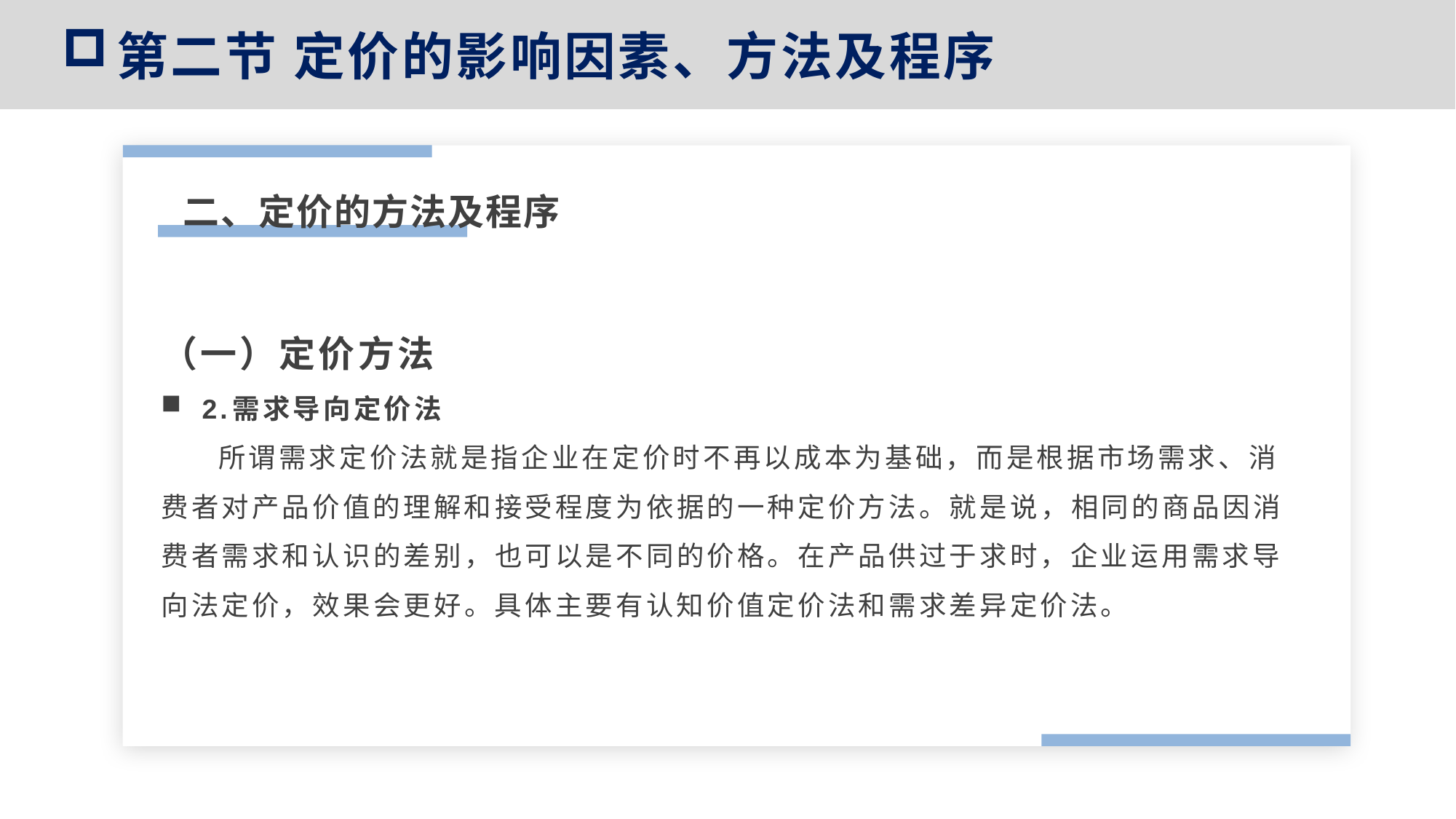

第二节 定价的影响因素、方法及程序

二、定价的方法及程序

（一）定价方法
2.需求导向定价法
      所谓需求定价法就是指企业在定价时不再以成本为基础，而是根据市场需求、消费者对产品价值的理解和接受程度为依据的一种定价方法。就是说，相同的商品因消费者需求和认识的差别，也可以是不同的价格。在产品供过于求时，企业运用需求导向法定价，效果会更好。具体主要有认知价值定价法和需求差异定价法。